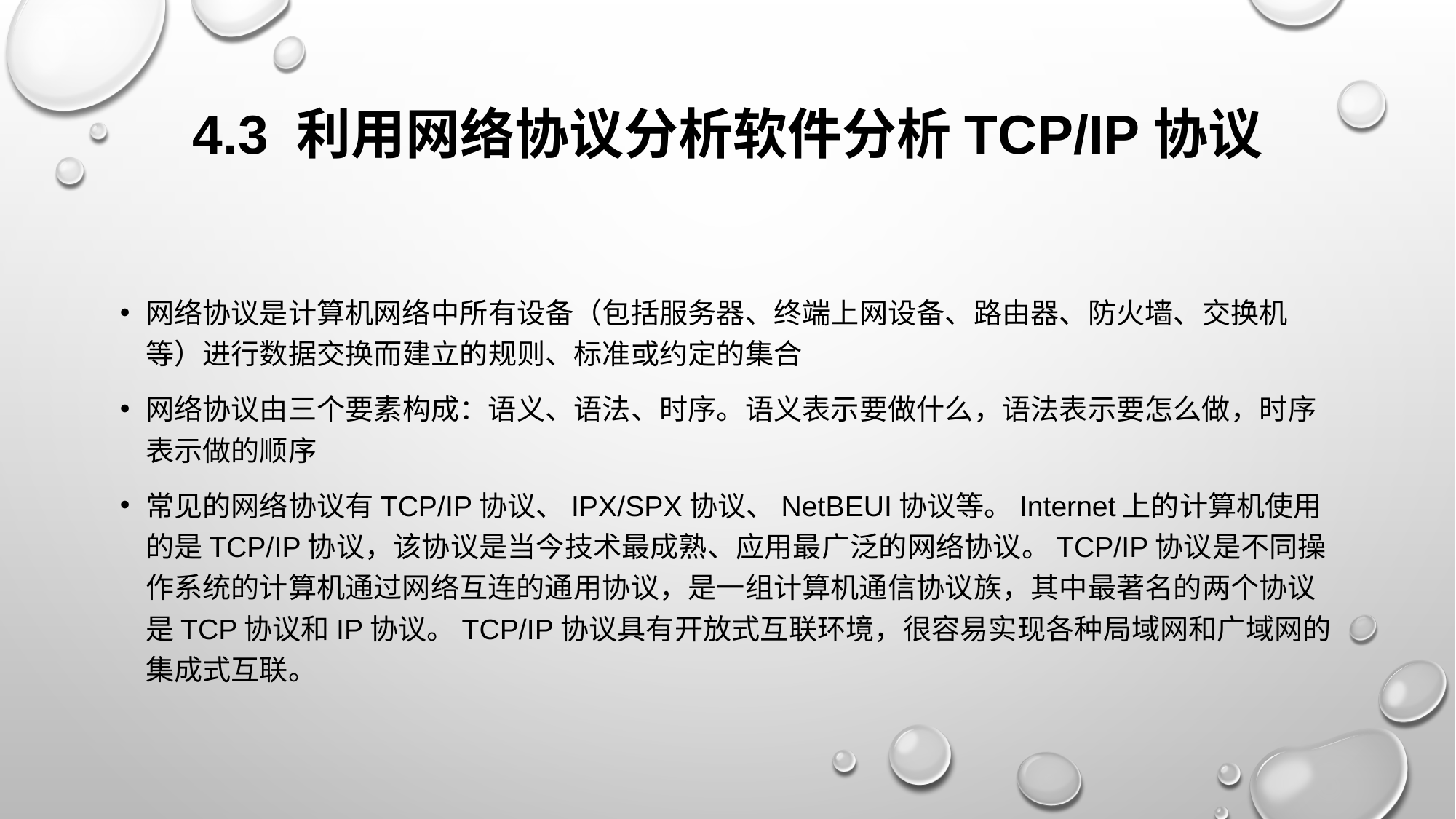

# 4.3 利用网络协议分析软件分析TCP/IP协议
网络协议是计算机网络中所有设备（包括服务器、终端上网设备、路由器、防火墙、交换机等）进行数据交换而建立的规则、标准或约定的集合
网络协议由三个要素构成：语义、语法、时序。语义表示要做什么，语法表示要怎么做，时序表示做的顺序
常见的网络协议有TCP/IP协议、IPX/SPX协议、NetBEUI协议等。Internet上的计算机使用的是TCP/IP协议，该协议是当今技术最成熟、应用最广泛的网络协议。TCP/IP协议是不同操作系统的计算机通过网络互连的通用协议，是一组计算机通信协议族，其中最著名的两个协议是TCP协议和IP协议。TCP/IP协议具有开放式互联环境，很容易实现各种局域网和广域网的集成式互联。